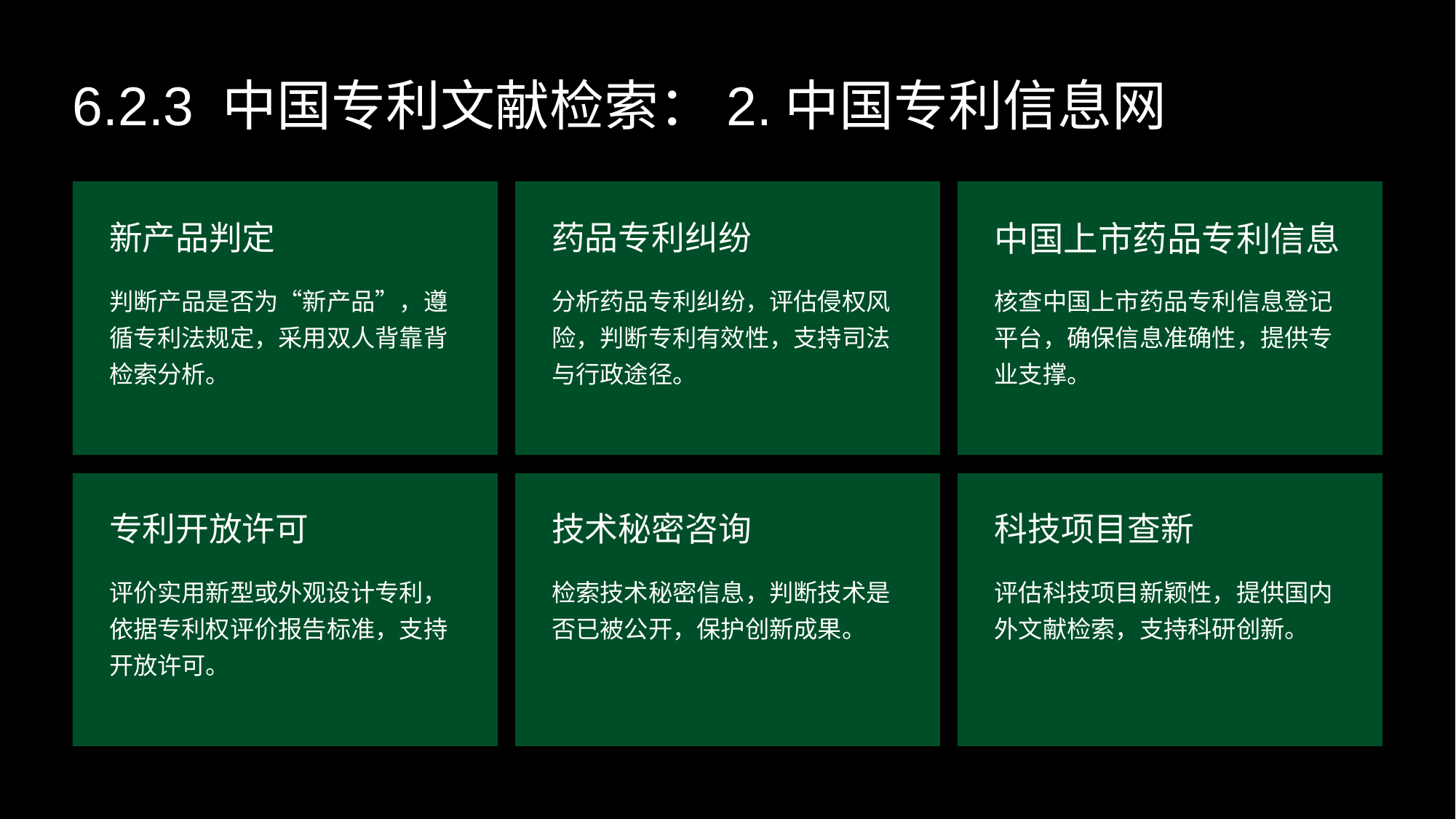

6.2.3 中国专利文献检索：2.中国专利信息网

新产品判定
药品专利纠纷
中国上市药品专利信息
判断产品是否为“新产品”，遵循专利法规定，采用双人背靠背检索分析。
分析药品专利纠纷，评估侵权风险，判断专利有效性，支持司法与行政途径。
核查中国上市药品专利信息登记平台，确保信息准确性，提供专业支撑。

专利开放许可
技术秘密咨询
科技项目查新
评价实用新型或外观设计专利，依据专利权评价报告标准，支持开放许可。
检索技术秘密信息，判断技术是否已被公开，保护创新成果。
评估科技项目新颖性，提供国内外文献检索，支持科研创新。